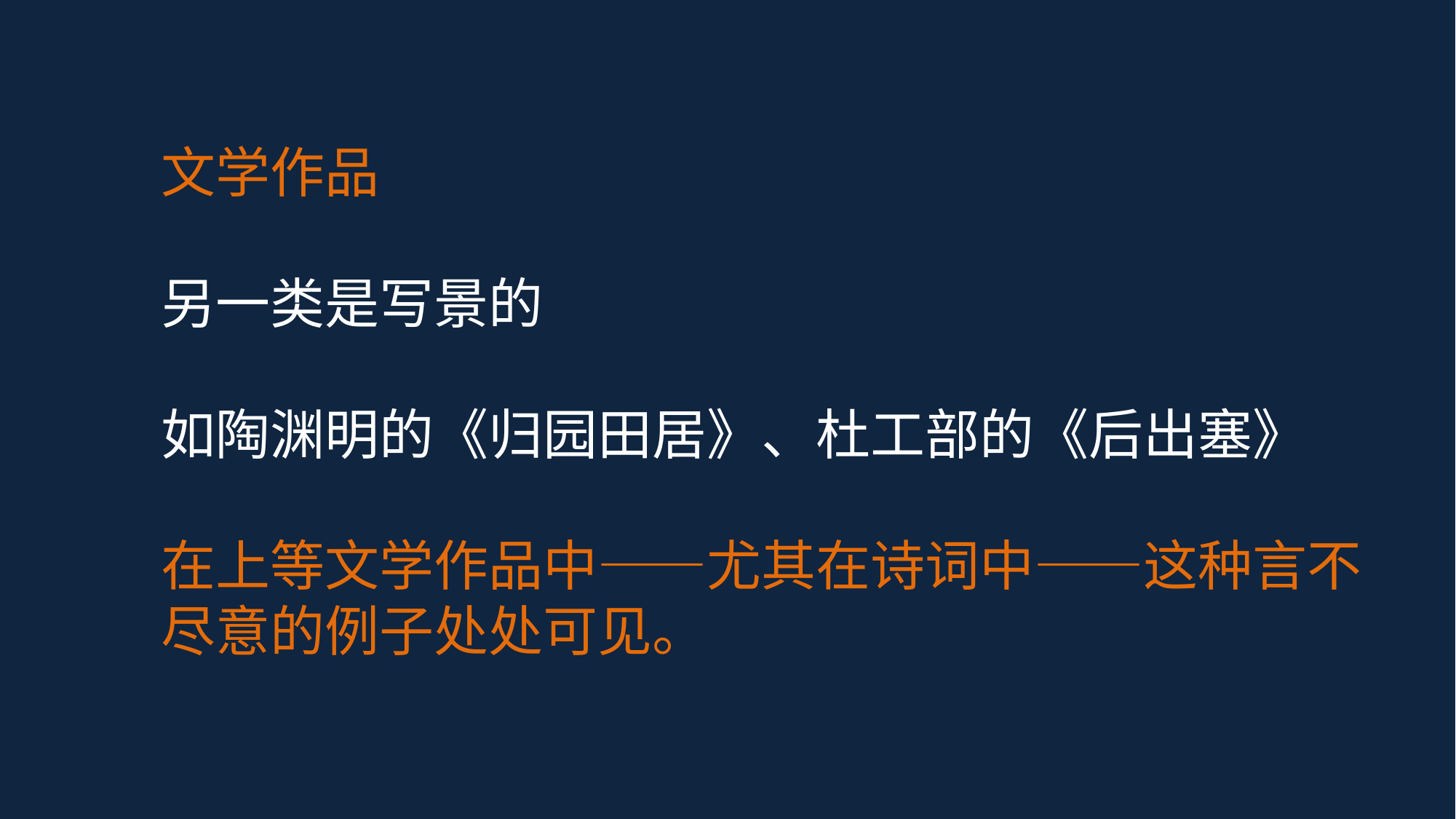

文学作品

另一类是写景的

如陶渊明的《归园田居》、杜工部的《后出塞》

在上等文学作品中——尤其在诗词中——这种言不尽意的例子处处可见。